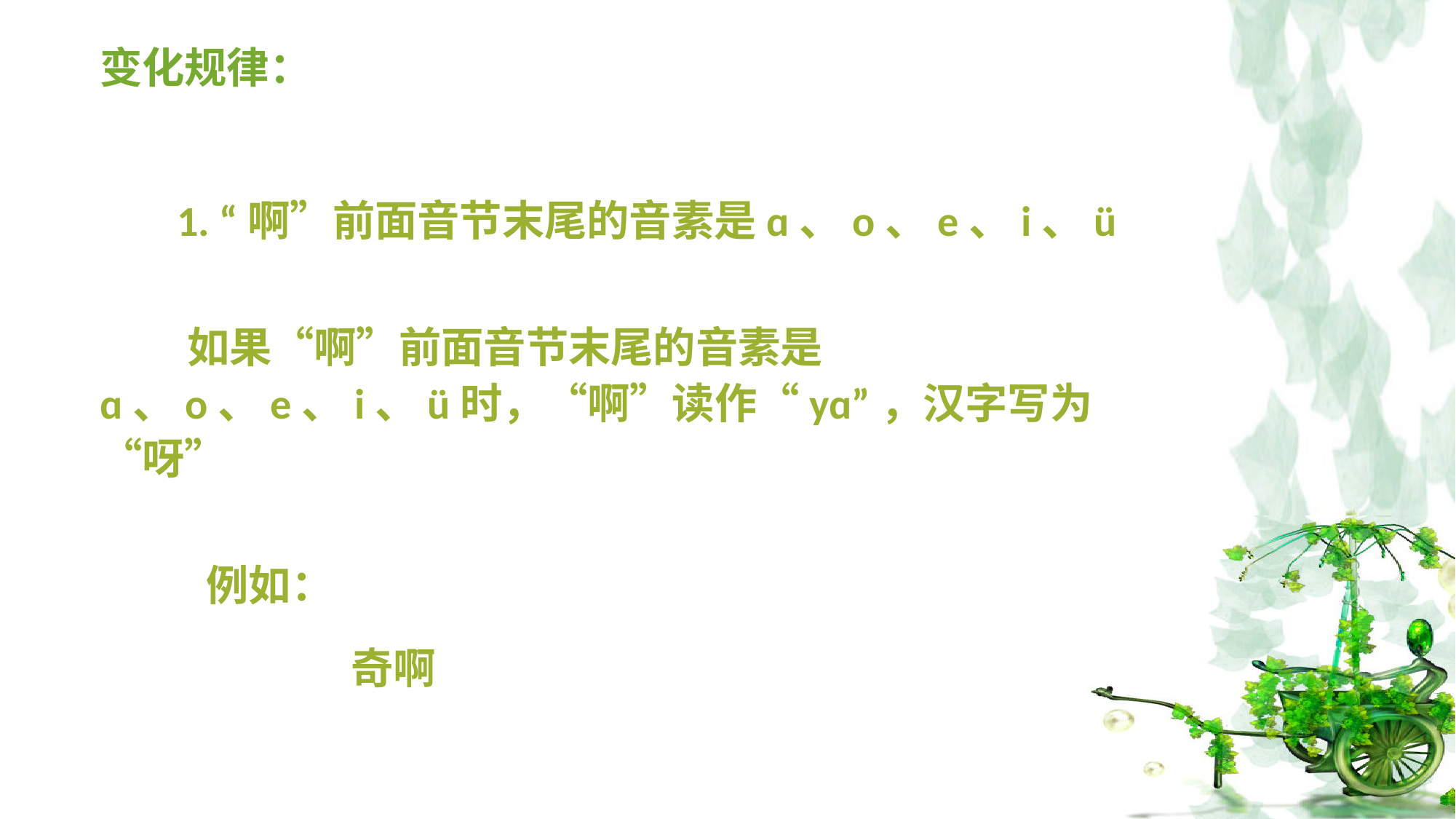

# 变化规律：
        1. “啊”前面音节末尾的音素是ɑ、o、e、i、ü

        如果“啊”前面音节末尾的音素是ɑ、o、e、i、ü时，“啊”读作“yɑ”，汉字写为“呀”

          例如：
                         奇啊